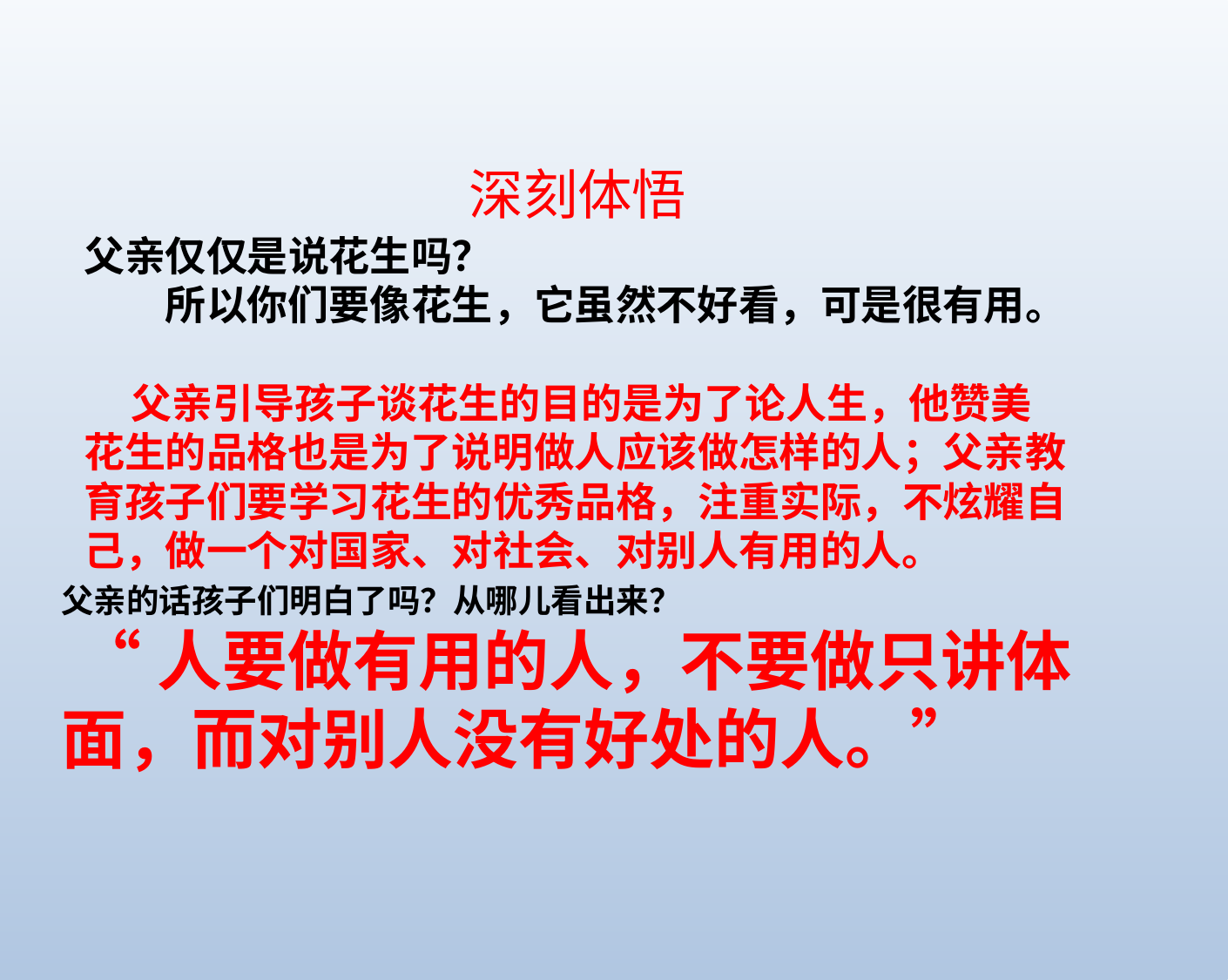

深刻体悟
父亲仅仅是说花生吗？
　　所以你们要像花生，它虽然不好看，可是很有用。

    父亲引导孩子谈花生的目的是为了论人生，他赞美花生的品格也是为了说明做人应该做怎样的人；父亲教育孩子们要学习花生的优秀品格，注重实际，不炫耀自己，做一个对国家、对社会、对别人有用的人。
父亲的话孩子们明白了吗？从哪儿看出来？
  “人要做有用的人，不要做只讲体面，而对别人没有好处的人。”